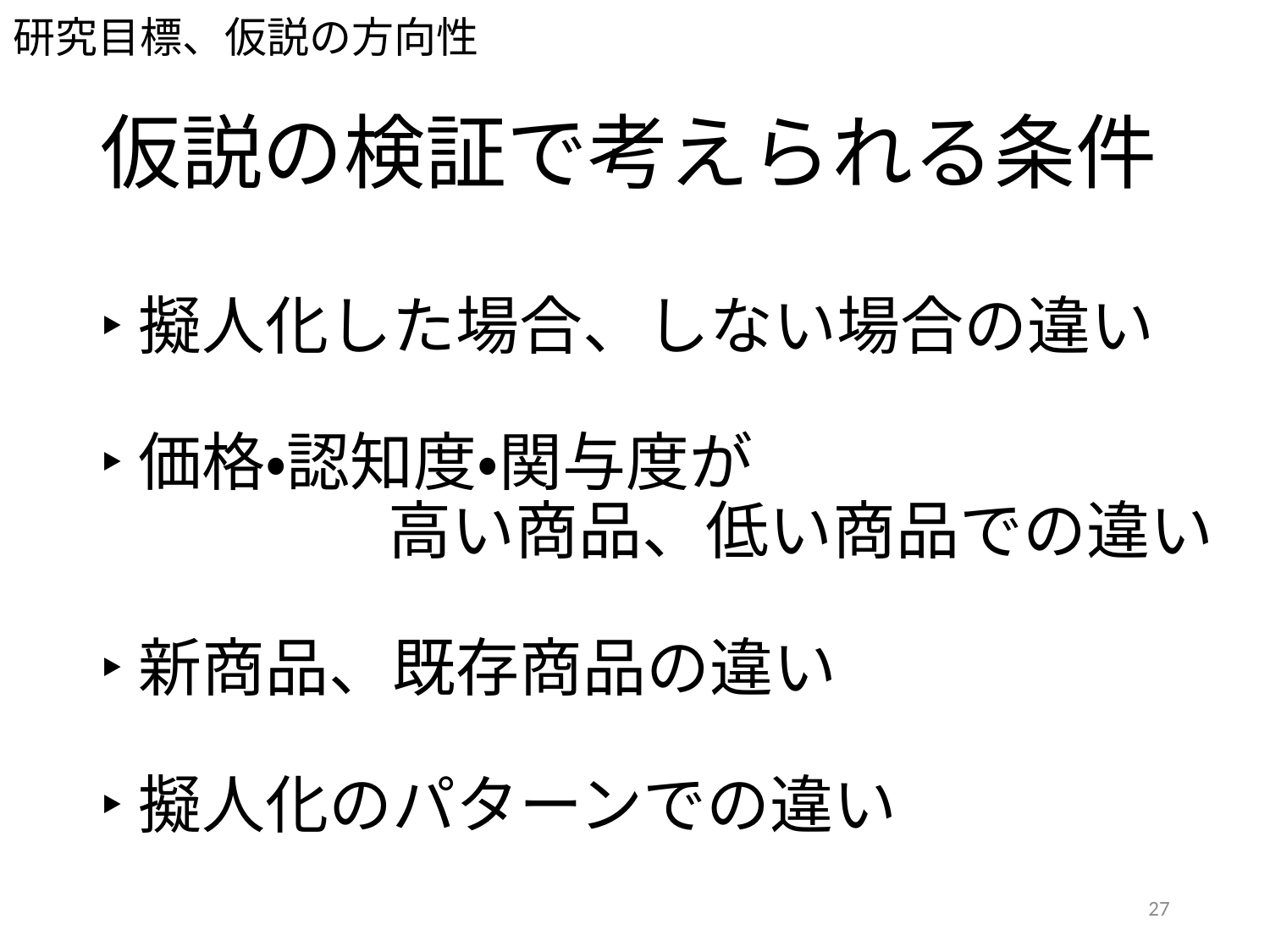

研究目標、仮説の方向性
# 仮説の検証で考えられる条件
‣擬人化した場合、しない場合の違い

‣価格・認知度・関与度が
高い商品、低い商品での違い

‣新商品、既存商品の違い

‣擬人化のパターンでの違い

27